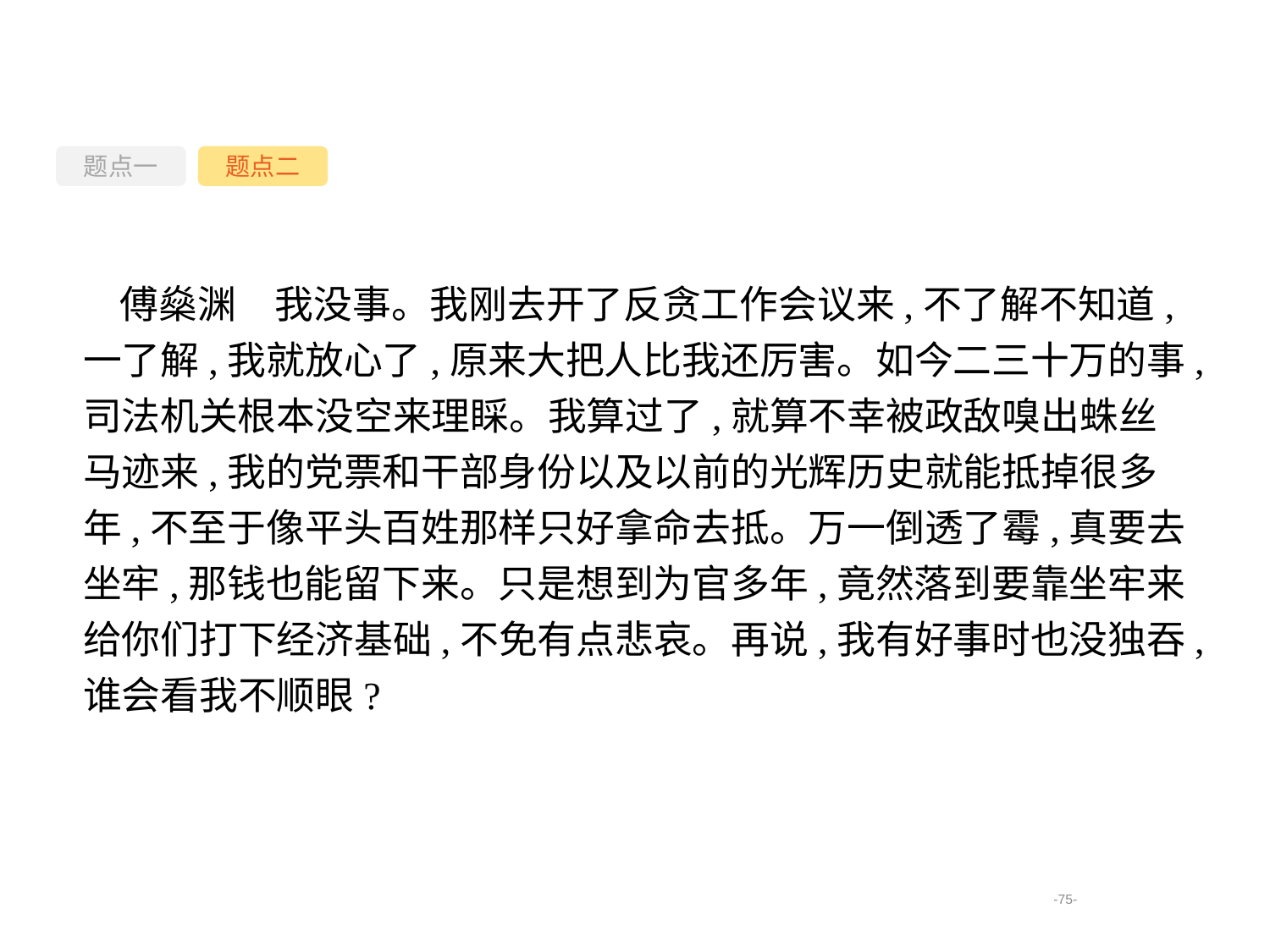

题点一
题点二
傅燊渊　我没事。我刚去开了反贪工作会议来,不了解不知道,一了解,我就放心了,原来大把人比我还厉害。如今二三十万的事,司法机关根本没空来理睬。我算过了,就算不幸被政敌嗅出蛛丝马迹来,我的党票和干部身份以及以前的光辉历史就能抵掉很多年,不至于像平头百姓那样只好拿命去抵。万一倒透了霉,真要去坐牢,那钱也能留下来。只是想到为官多年,竟然落到要靠坐牢来给你们打下经济基础,不免有点悲哀。再说,我有好事时也没独吞,谁会看我不顺眼?
-75-